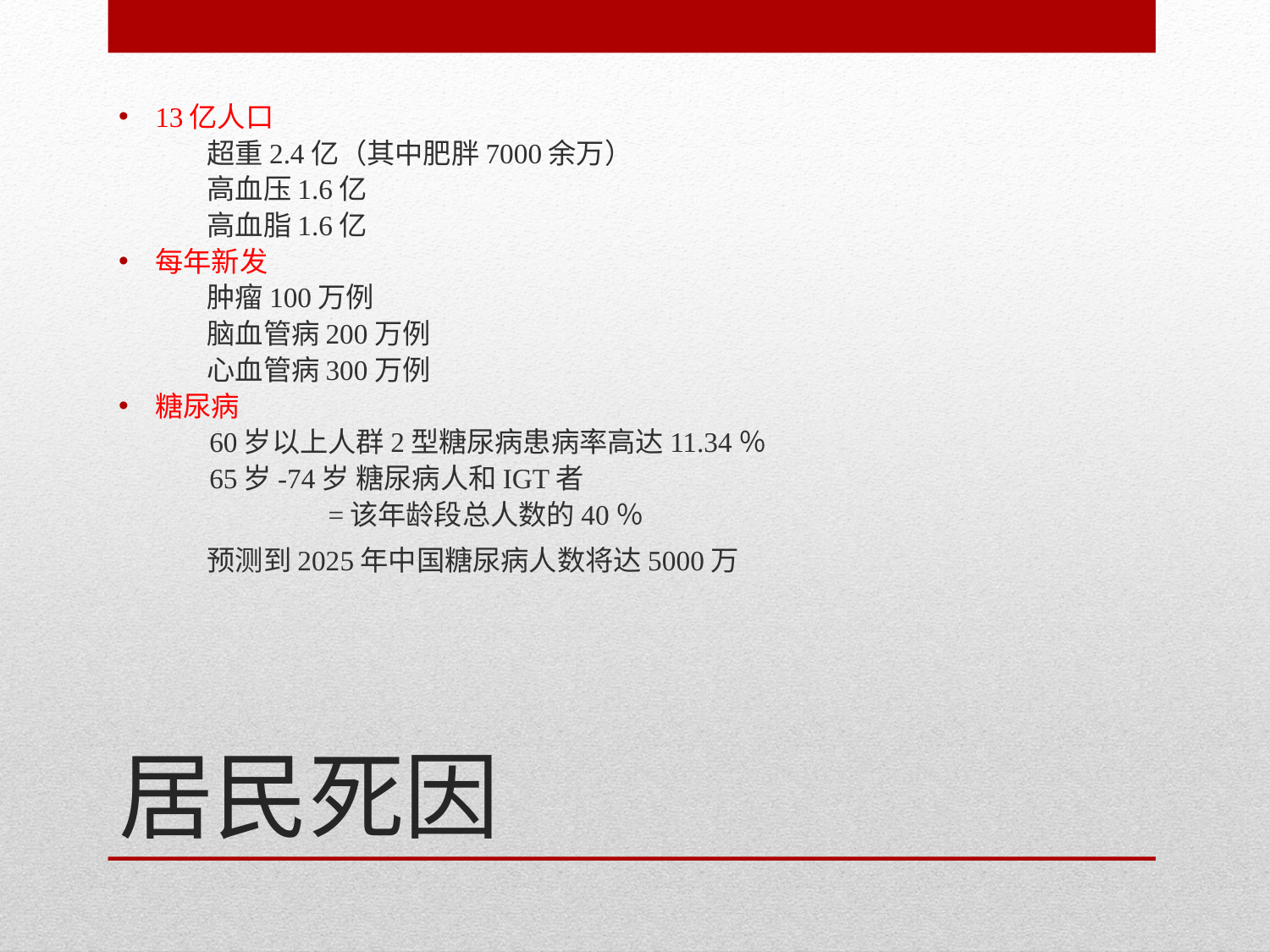

13亿人口
             超重2.4亿（其中肥胖7000余万）
             高血压1.6亿
             高血脂1.6亿
每年新发
             肿瘤100万例
             脑血管病200万例
             心血管病300万例
糖尿病
             60岁以上人群2型糖尿病患病率高达11.34％
             65岁-74岁 糖尿病人和IGT者
                              =该年龄段总人数的40％
             预测到2025年中国糖尿病人数将达5000万

# 居民死因